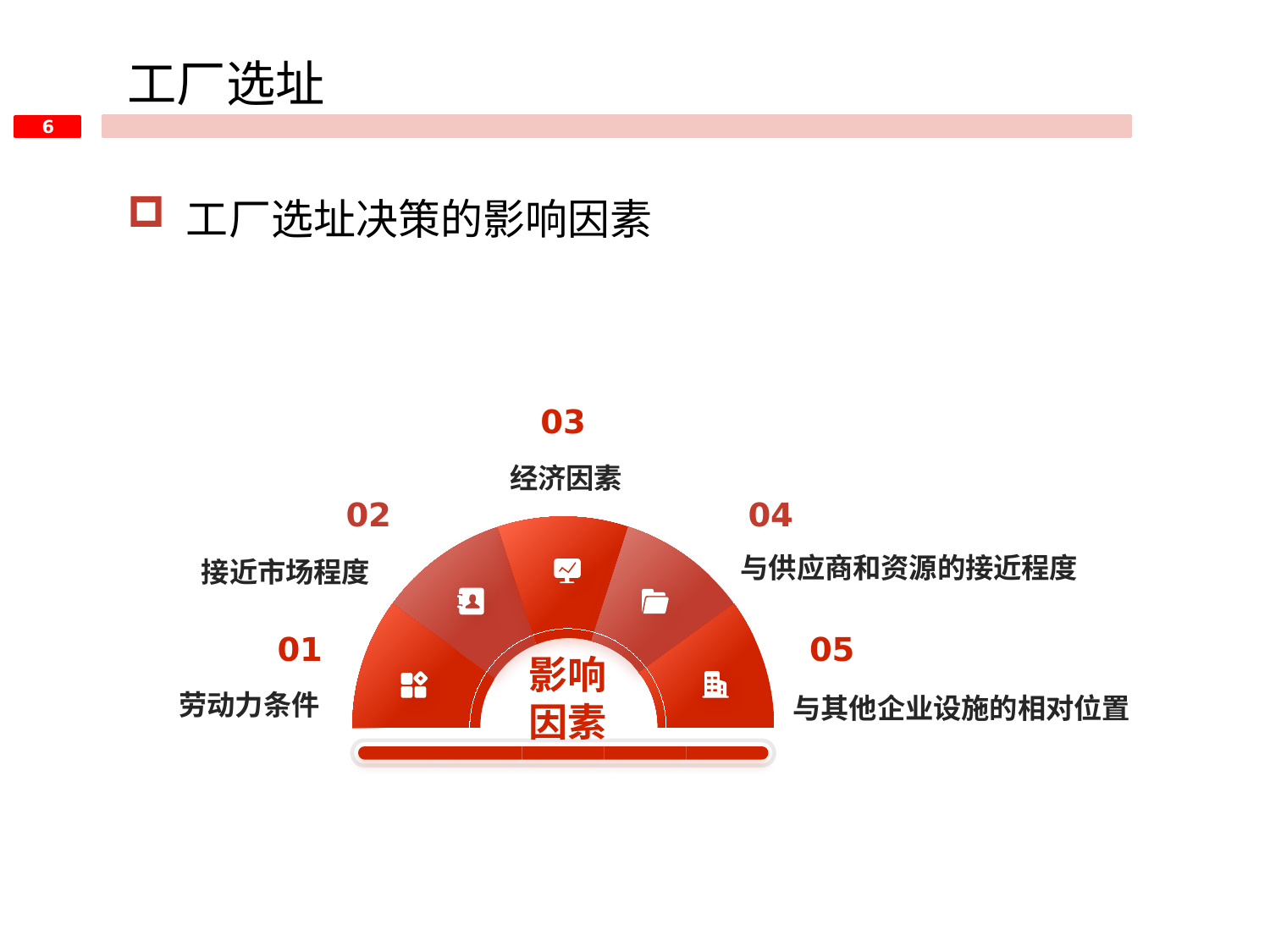

工厂选址
6
 工厂选址决策的影响因素

03
经济因素
02
04

与供应商和资源的接近程度
接近市场程度

01
05

影响因素

劳动力条件
与其他企业设施的相对位置